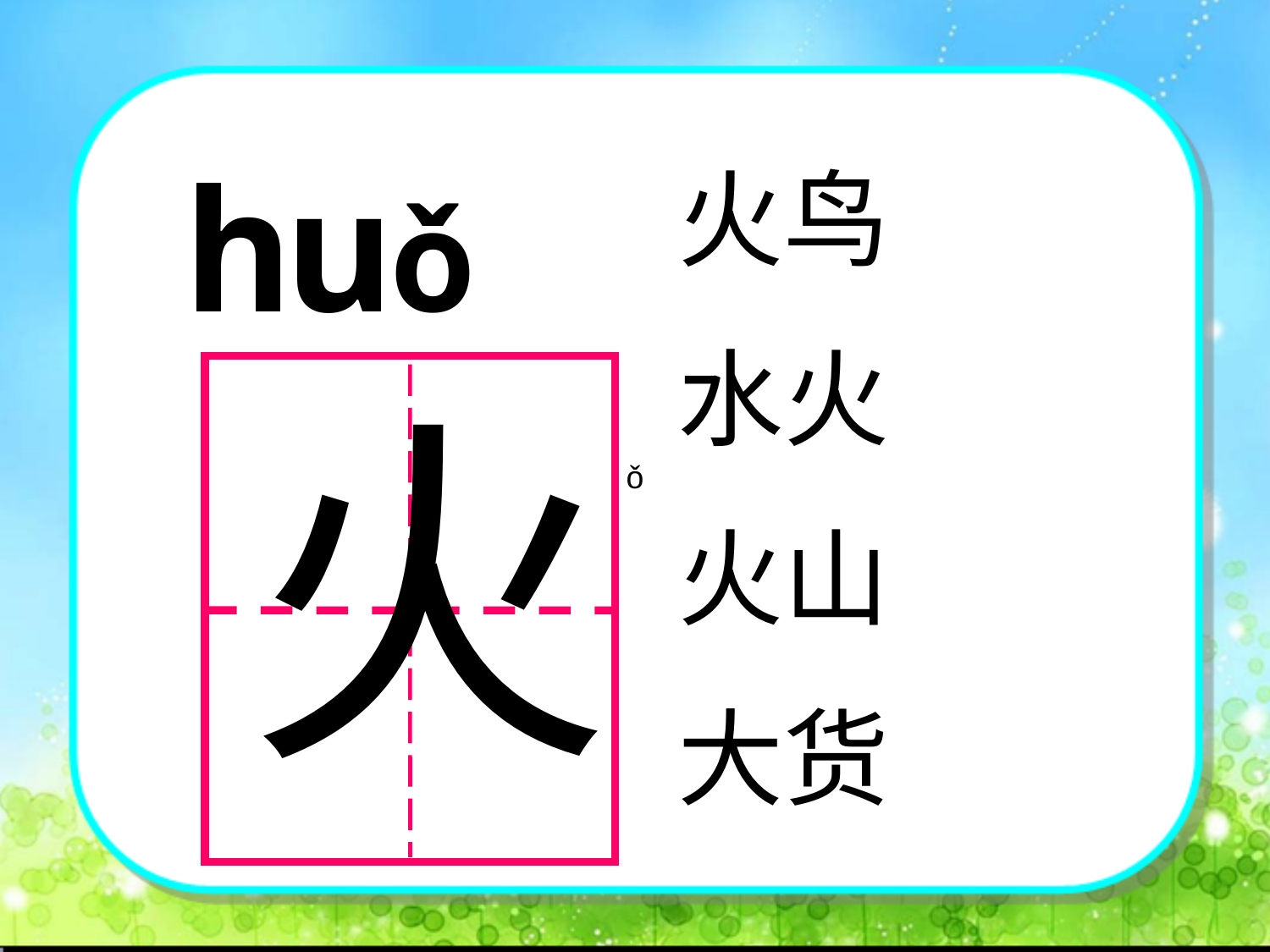

huǒ
火鸟
水火
火山
大货
横画短,撇画弯,一捺起笔底一点

火
ǒ